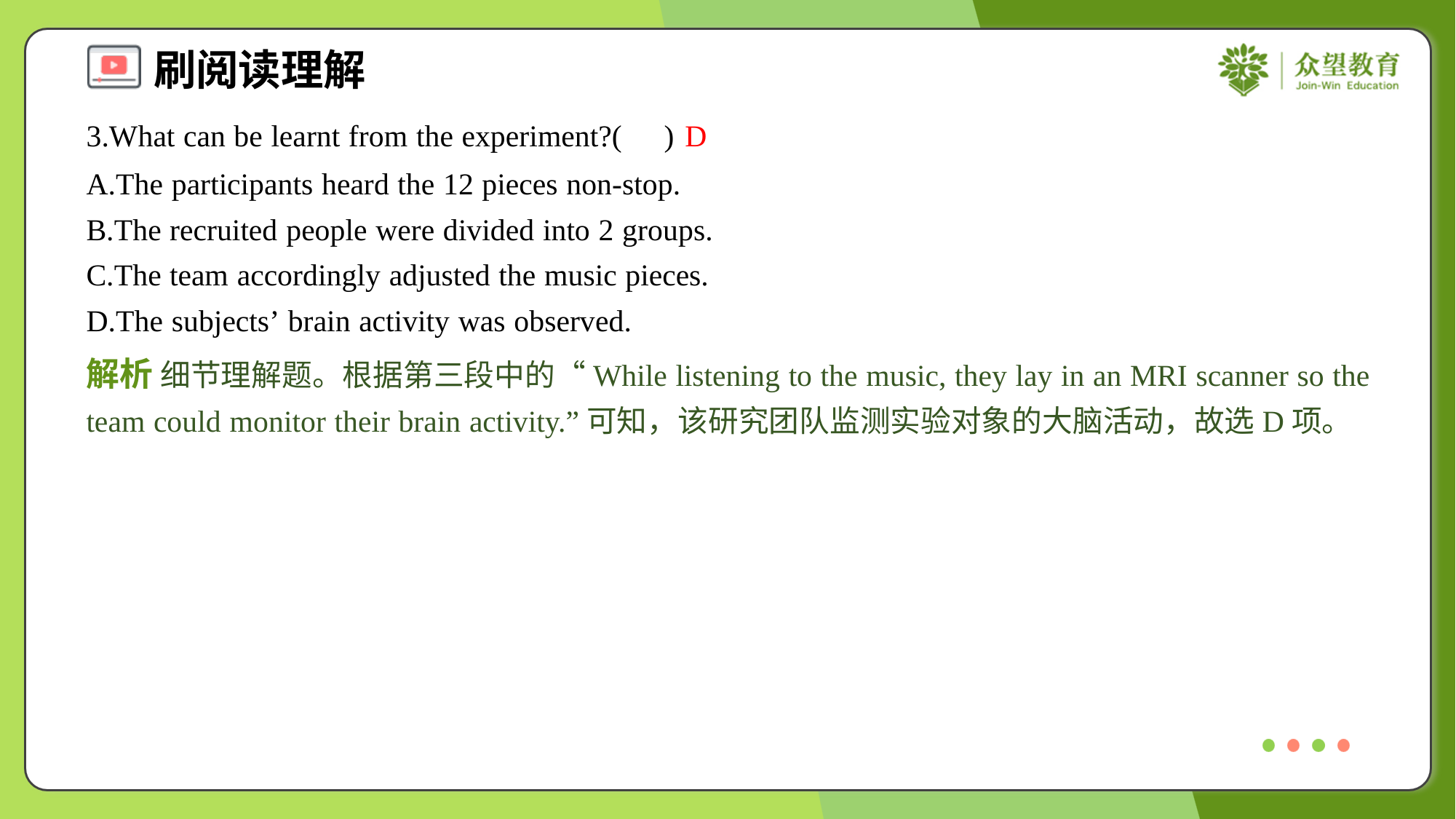

3.What can be learnt from the experiment?(     )
D
A.The participants heard the 12 pieces non-stop.
B.The recruited people were divided into 2 groups.
C.The team accordingly adjusted the music pieces.
D.The subjects’ brain activity was observed.
解析 细节理解题。根据第三段中的“While listening to the music, they lay in an MRI scanner so the team could monitor their brain activity.”可知，该研究团队监测实验对象的大脑活动，故选D项。